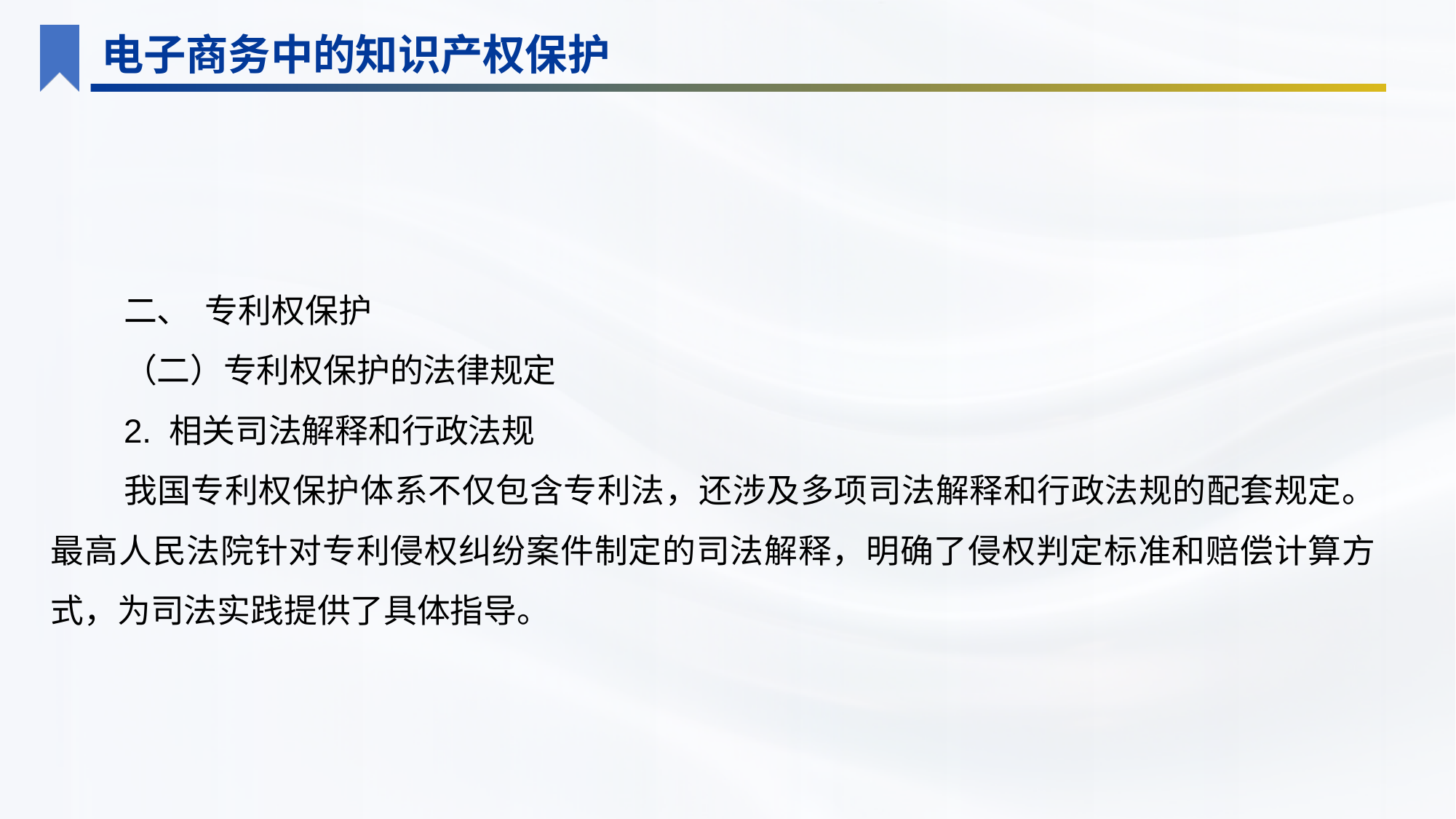

电子商务中的知识产权保护
二、  专利权保护
（二）专利权保护的法律规定
2. 相关司法解释和行政法规
我国专利权保护体系不仅包含专利法，还涉及多项司法解释和行政法规的配套规定。最高人民法院针对专利侵权纠纷案件制定的司法解释，明确了侵权判定标准和赔偿计算方式，为司法实践提供了具体指导。